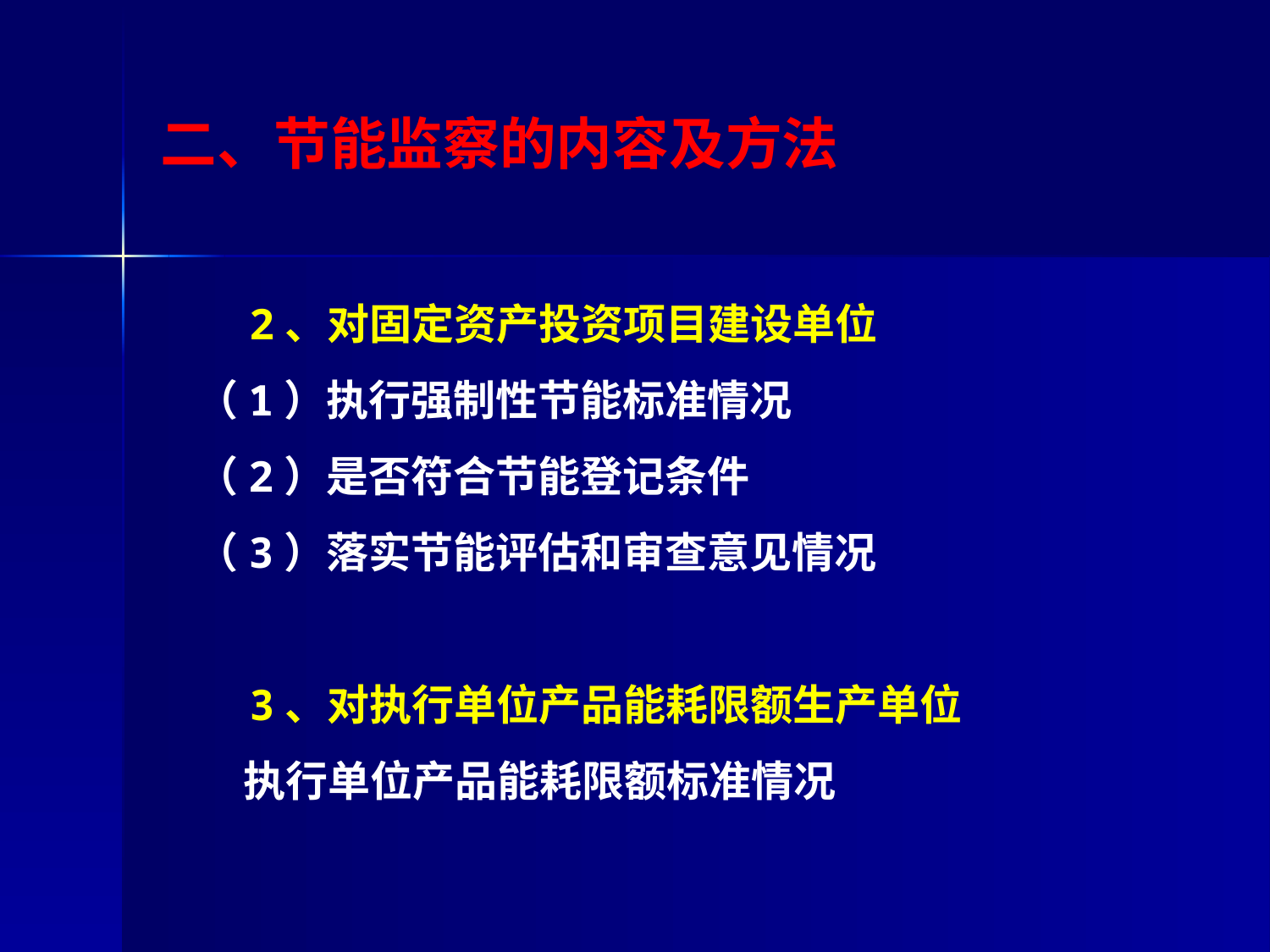

# 二、节能监察的内容及方法
    2、对固定资产投资项目建设单位
    （1）执行强制性节能标准情况
    （2）是否符合节能登记条件
    （3）落实节能评估和审查意见情况

    3、对执行单位产品能耗限额生产单位
         执行单位产品能耗限额标准情况